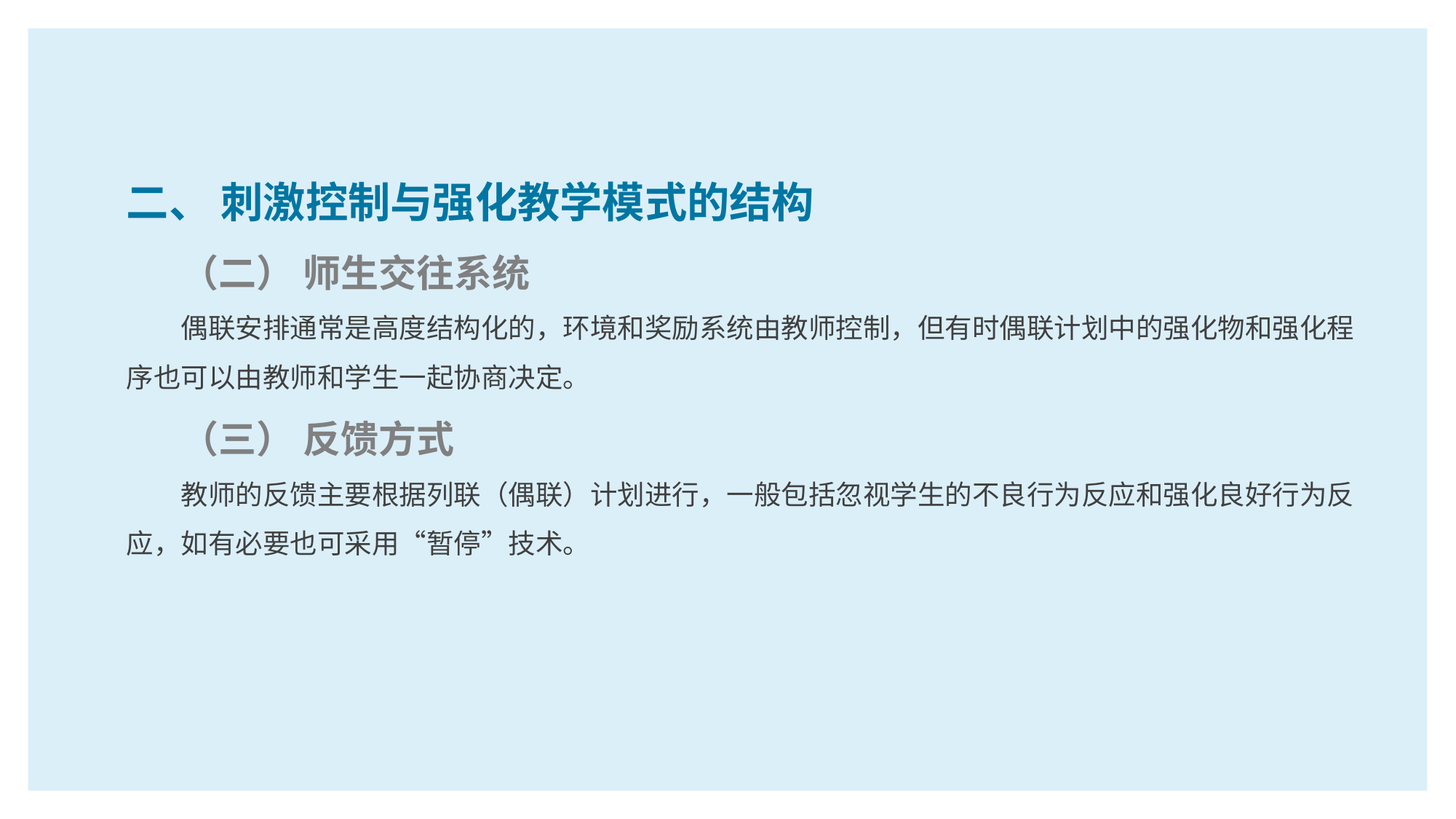

二、 刺激控制与强化教学模式的结构
（二） 师生交往系统
偶联安排通常是高度结构化的，环境和奖励系统由教师控制，但有时偶联计划中的强化物和强化程序也可以由教师和学生一起协商决定。
（三） 反馈方式
教师的反馈主要根据列联（偶联）计划进行，一般包括忽视学生的不良行为反应和强化良好行为反应，如有必要也可采用“暂停”技术。